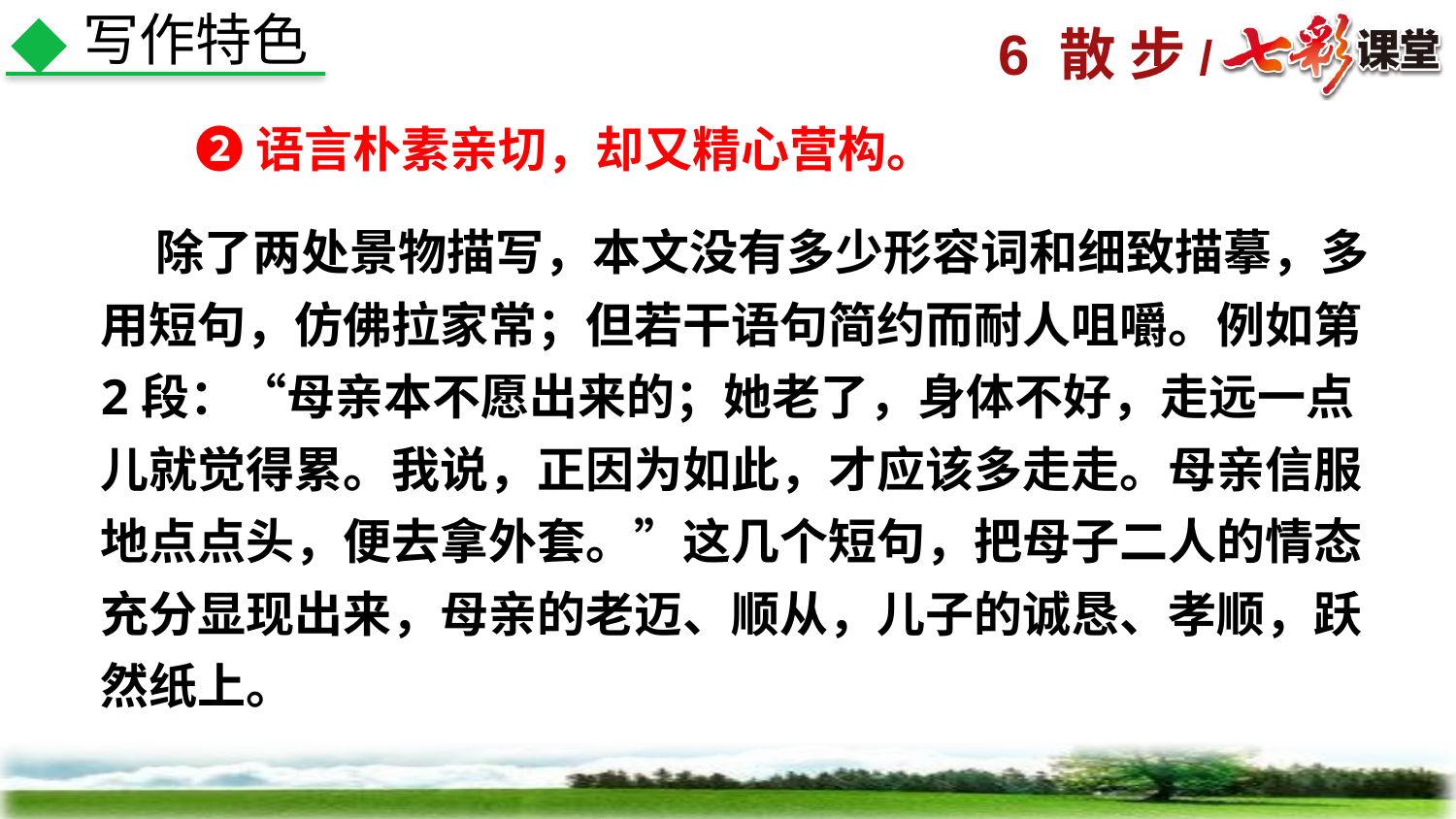

写作特色

❷语言朴素亲切，却又精心营构。
    除了两处景物描写，本文没有多少形容词和细致描摹，多用短句，仿佛拉家常；但若干语句简约而耐人咀嚼。例如第2段：“母亲本不愿出来的；她老了，身体不好，走远一点儿就觉得累。我说，正因为如此，才应该多走走。母亲信服地点点头，便去拿外套。”这几个短句，把母子二人的情态充分显现出来，母亲的老迈、顺从，儿子的诚恳、孝顺，跃然纸上。